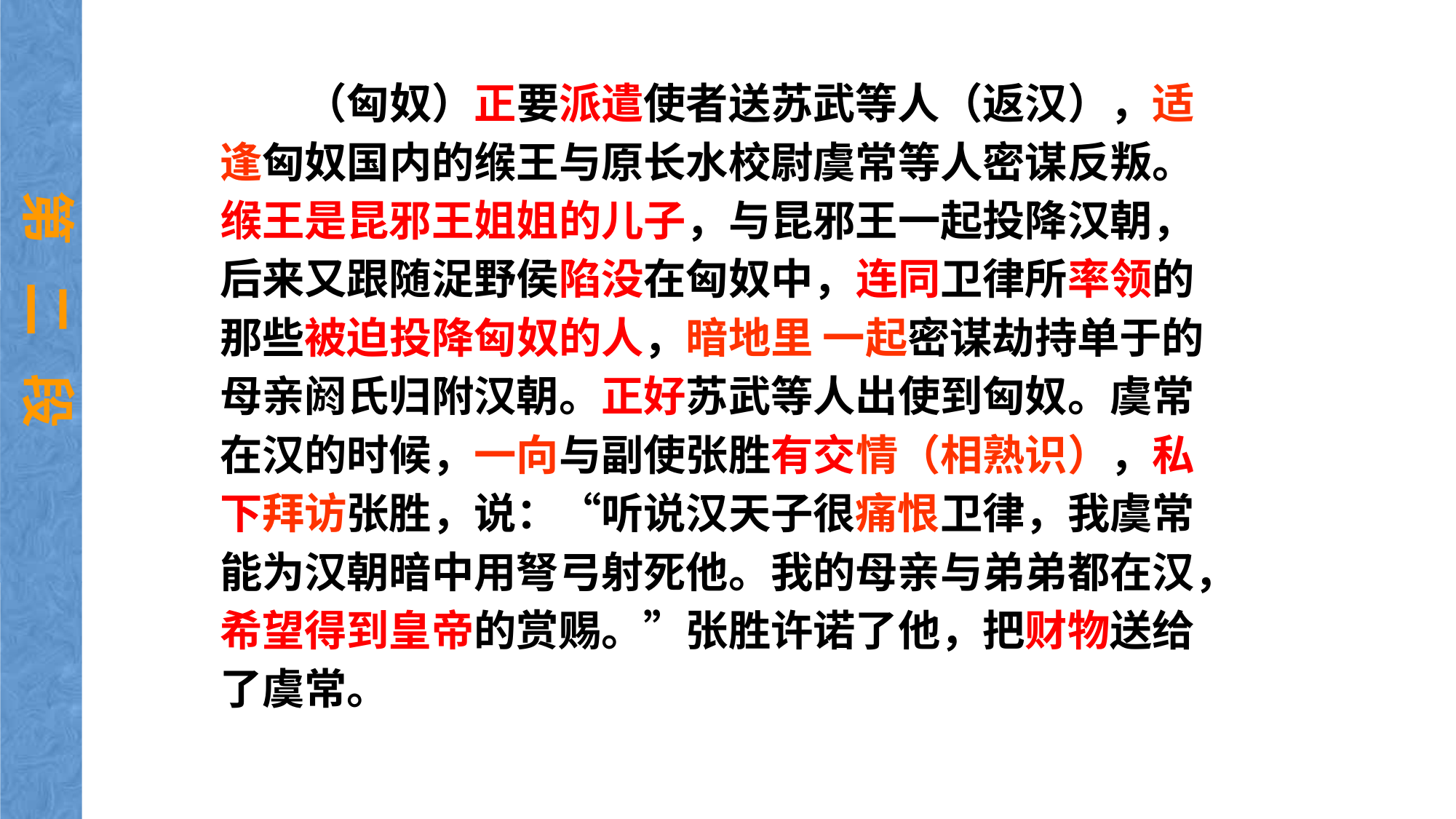

（匈奴）正要派遣使者送苏武等人（返汉），适逢匈奴国内的缑王与原长水校尉虞常等人密谋反叛。缑王是昆邪王姐姐的儿子，与昆邪王一起投降汉朝，后来又跟随浞野侯陷没在匈奴中，连同卫律所率领的那些被迫投降匈奴的人，暗地里 一起密谋劫持单于的母亲阏氏归附汉朝。正好苏武等人出使到匈奴。虞常在汉的时候，一向与副使张胜有交情（相熟识），私下拜访张胜，说：“听说汉天子很痛恨卫律，我虞常能为汉朝暗中用弩弓射死他。我的母亲与弟弟都在汉，希望得到皇帝的赏赐。”张胜许诺了他，把财物送给了虞常。
第   二   段